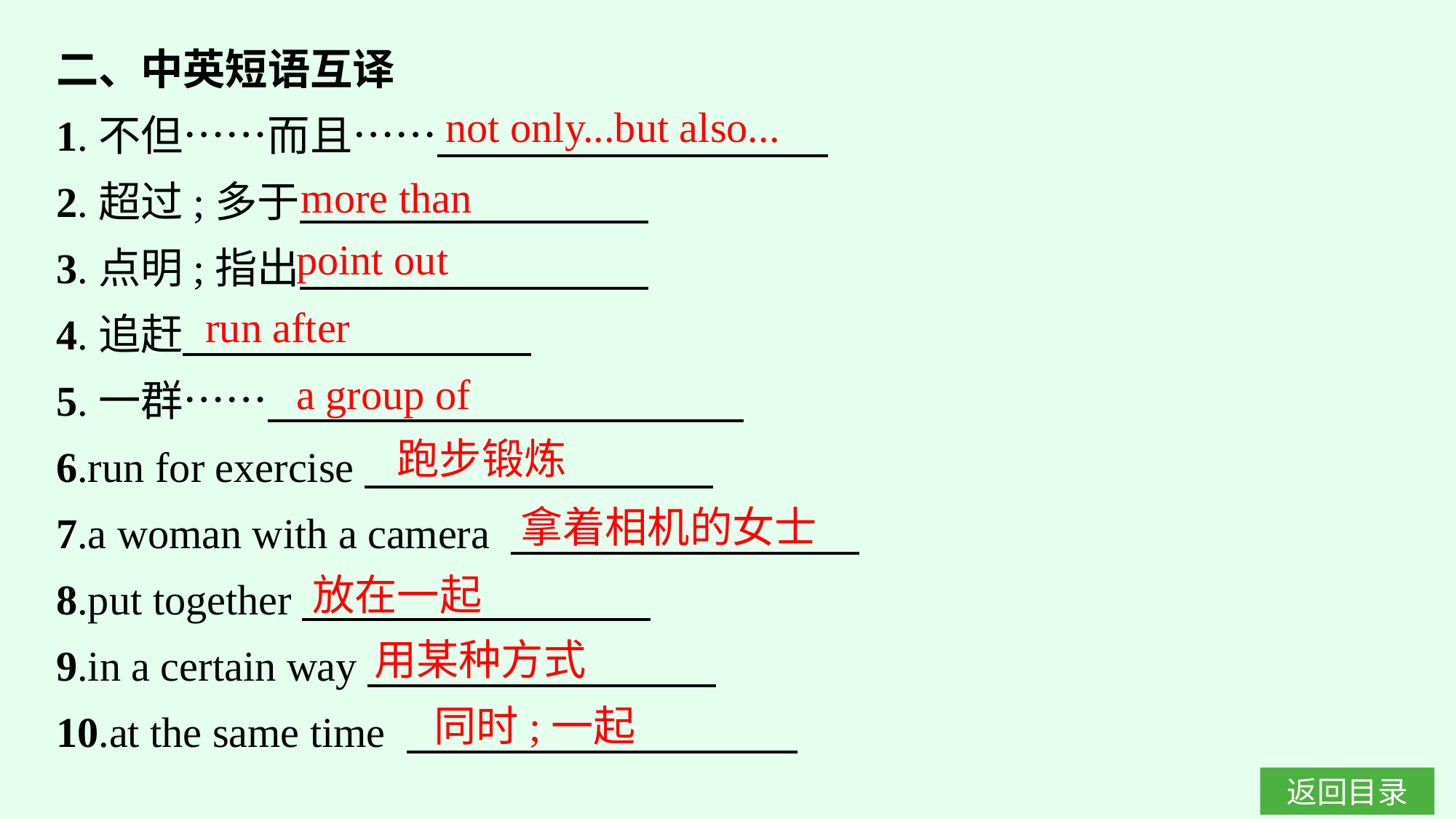

二、中英短语互译
1.不但……而且……
2.超过;多于
3.点明;指出
4.追赶
5.一群……
6.run for exercise
7.a woman with a camera
8.put together
9.in a certain way
10.at the same time
not only...but also...
more than
point out
run after
a group of
跑步锻炼
拿着相机的女士
放在一起
用某种方式
同时;一起